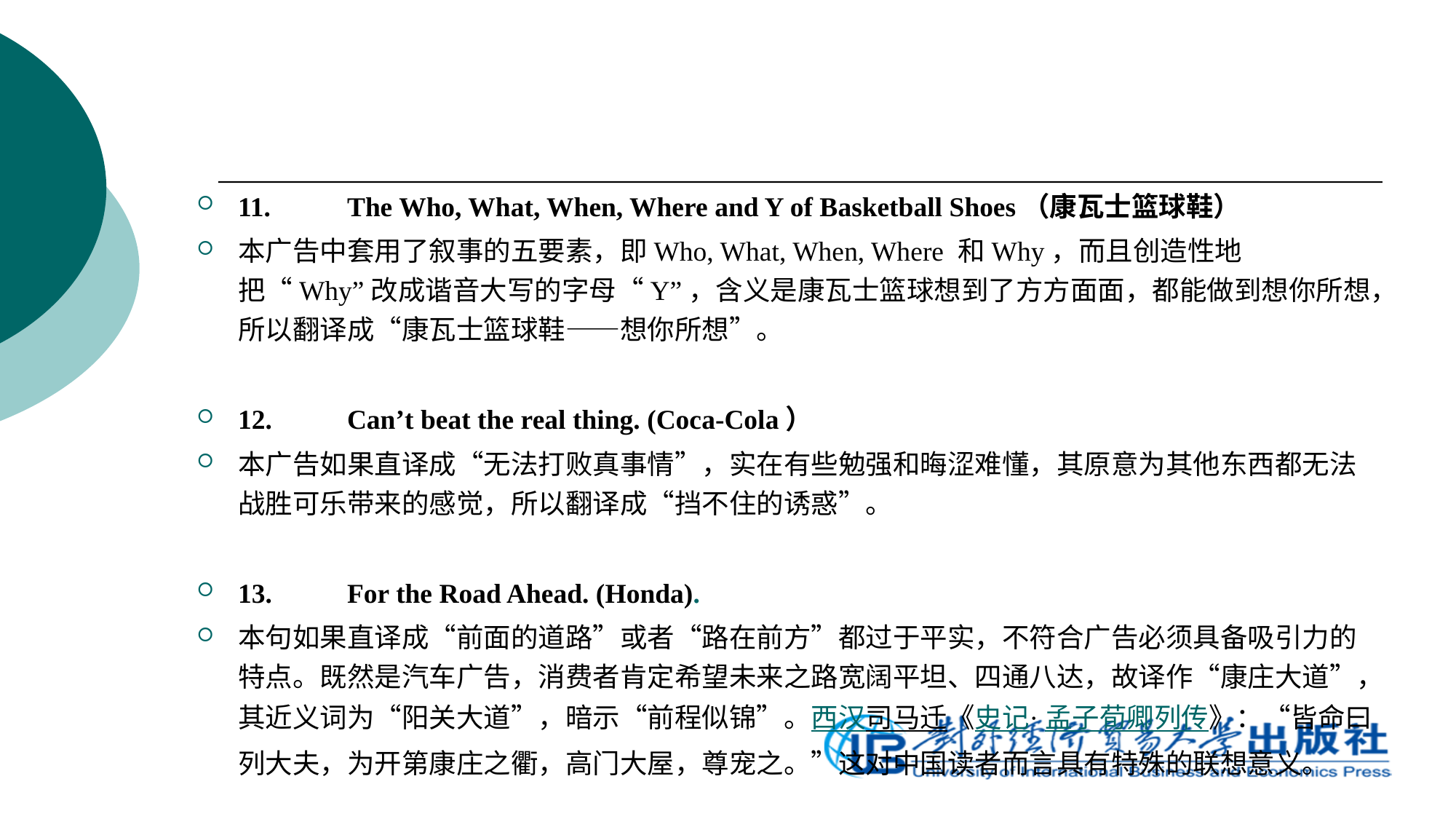

11.	The Who, What, When, Where and Y of Basketball Shoes（康瓦士篮球鞋）
本广告中套用了叙事的五要素，即Who, What, When, Where 和Why，而且创造性地把“Why”改成谐音大写的字母“Y”，含义是康瓦士篮球想到了方方面面，都能做到想你所想，所以翻译成“康瓦士篮球鞋——想你所想”。

12.	Can’t beat the real thing. (Coca-Cola）
本广告如果直译成“无法打败真事情”，实在有些勉强和晦涩难懂，其原意为其他东西都无法战胜可乐带来的感觉，所以翻译成“挡不住的诱惑”。

13.	For the Road Ahead. (Honda).
本句如果直译成“前面的道路”或者“路在前方”都过于平实，不符合广告必须具备吸引力的特点。既然是汽车广告，消费者肯定希望未来之路宽阔平坦、四通八达，故译作“康庄大道”，其近义词为“阳关大道”，暗示“前程似锦”。西汉司马迁《史记·孟子荀卿列传》：“皆命曰列大夫，为开第康庄之衢，高门大屋，尊宠之。”这对中国读者而言具有特殊的联想意义。